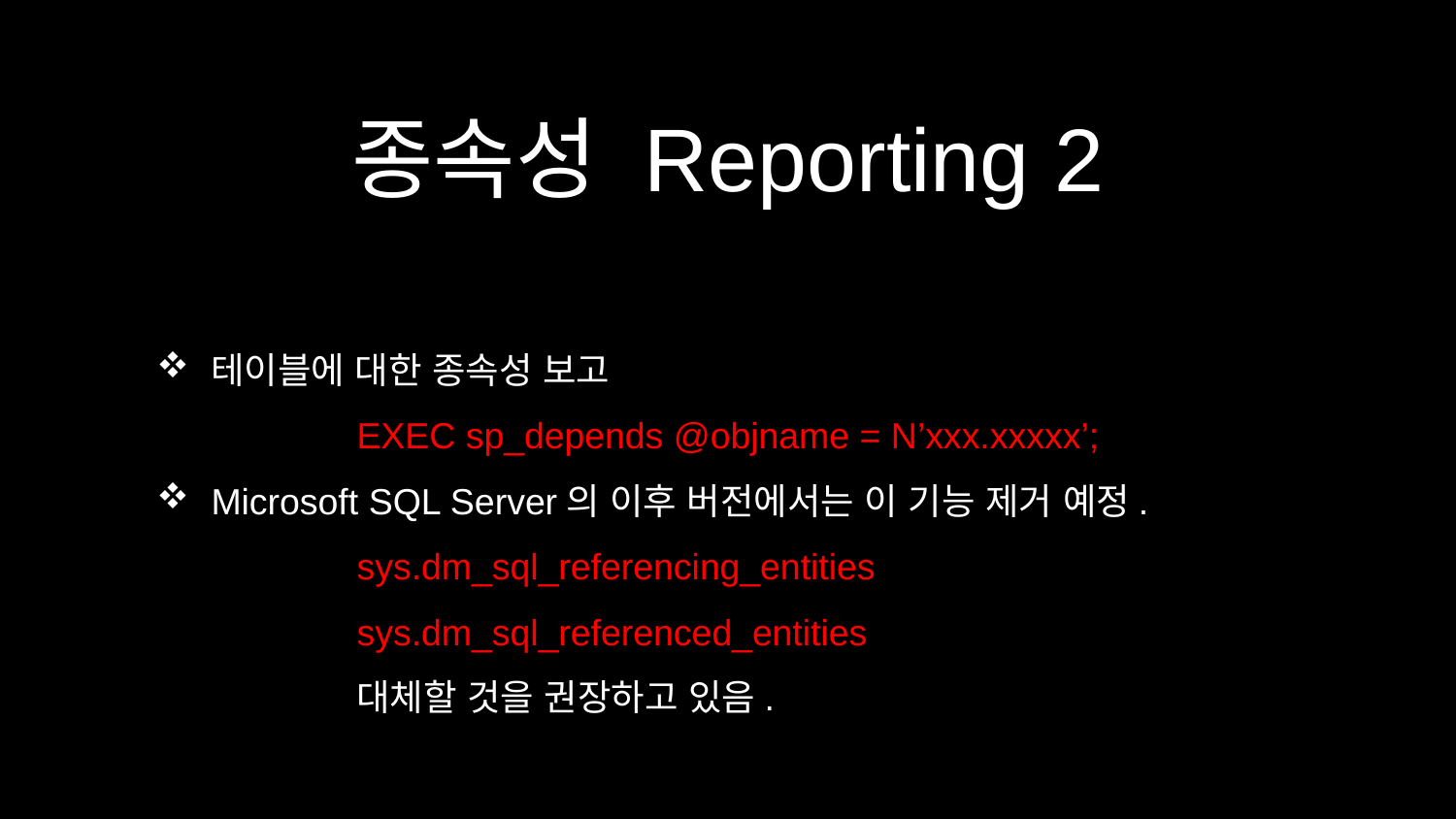

# 종속성 Reporting 2
테이블에 대한 종속성 보고
	EXEC sp_depends @objname = N’xxx.xxxxx’;
Microsoft SQL Server의 이후 버전에서는 이 기능 제거 예정.
	sys.dm_sql_referencing_entities
	sys.dm_sql_referenced_entities
	대체할 것을 권장하고 있음.